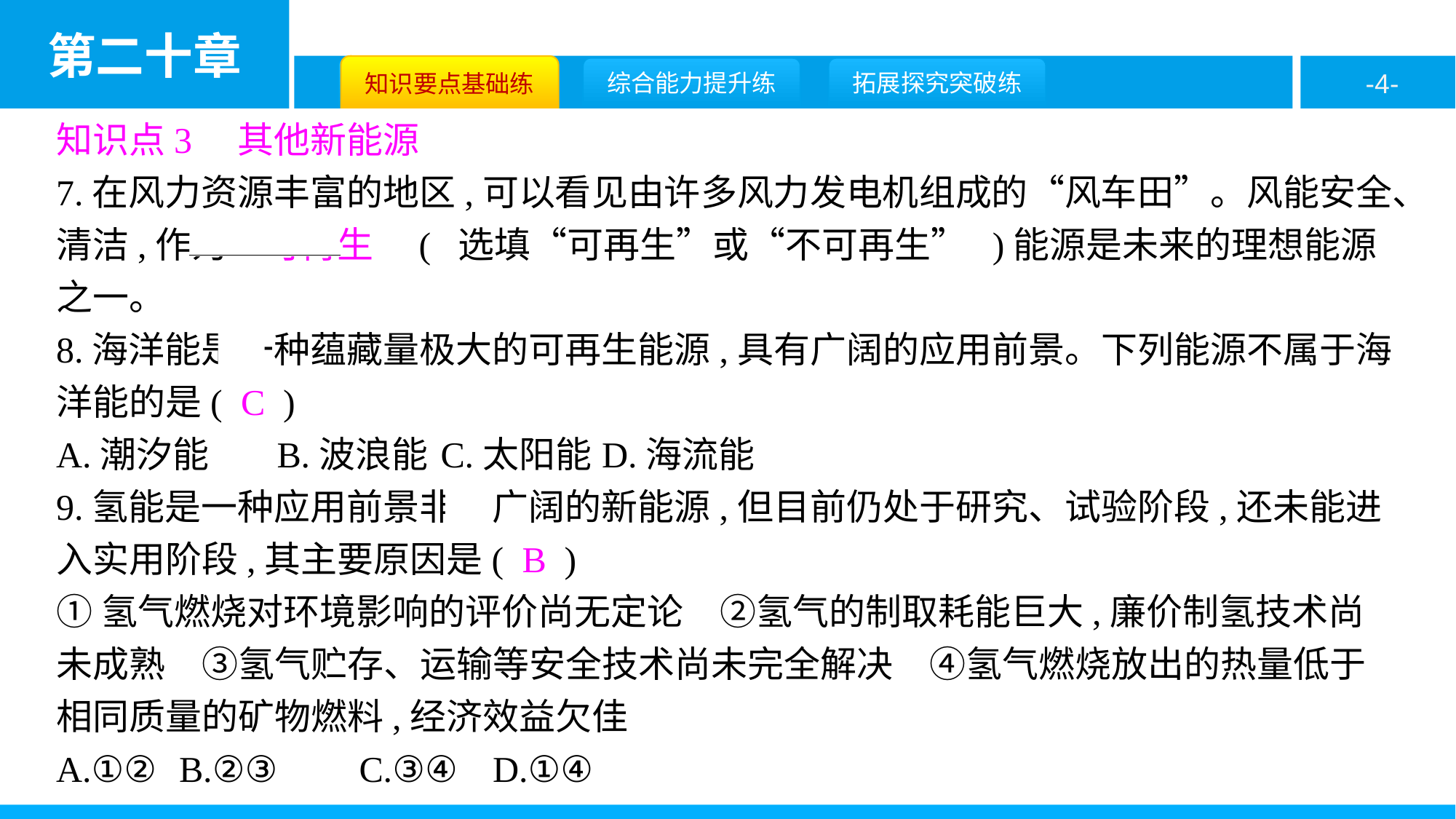

知识点3　其他新能源
7.在风力资源丰富的地区,可以看见由许多风力发电机组成的“风车田”。风能安全、清洁,作为　可再生　(  选填“可再生”或“不可再生”  )能源是未来的理想能源之一。
8.海洋能是一种蕴藏量极大的可再生能源,具有广阔的应用前景。下列能源不属于海洋能的是(  C  )
A.潮汐能	B.波浪能	C.太阳能	D.海流能
9.氢能是一种应用前景非常广阔的新能源,但目前仍处于研究、试验阶段,还未能进入实用阶段,其主要原因是(  B  )
①氢气燃烧对环境影响的评价尚无定论　②氢气的制取耗能巨大,廉价制氢技术尚未成熟　③氢气贮存、运输等安全技术尚未完全解决　④氢气燃烧放出的热量低于相同质量的矿物燃料,经济效益欠佳
A.①②	B.②③	C.③④	D.①④